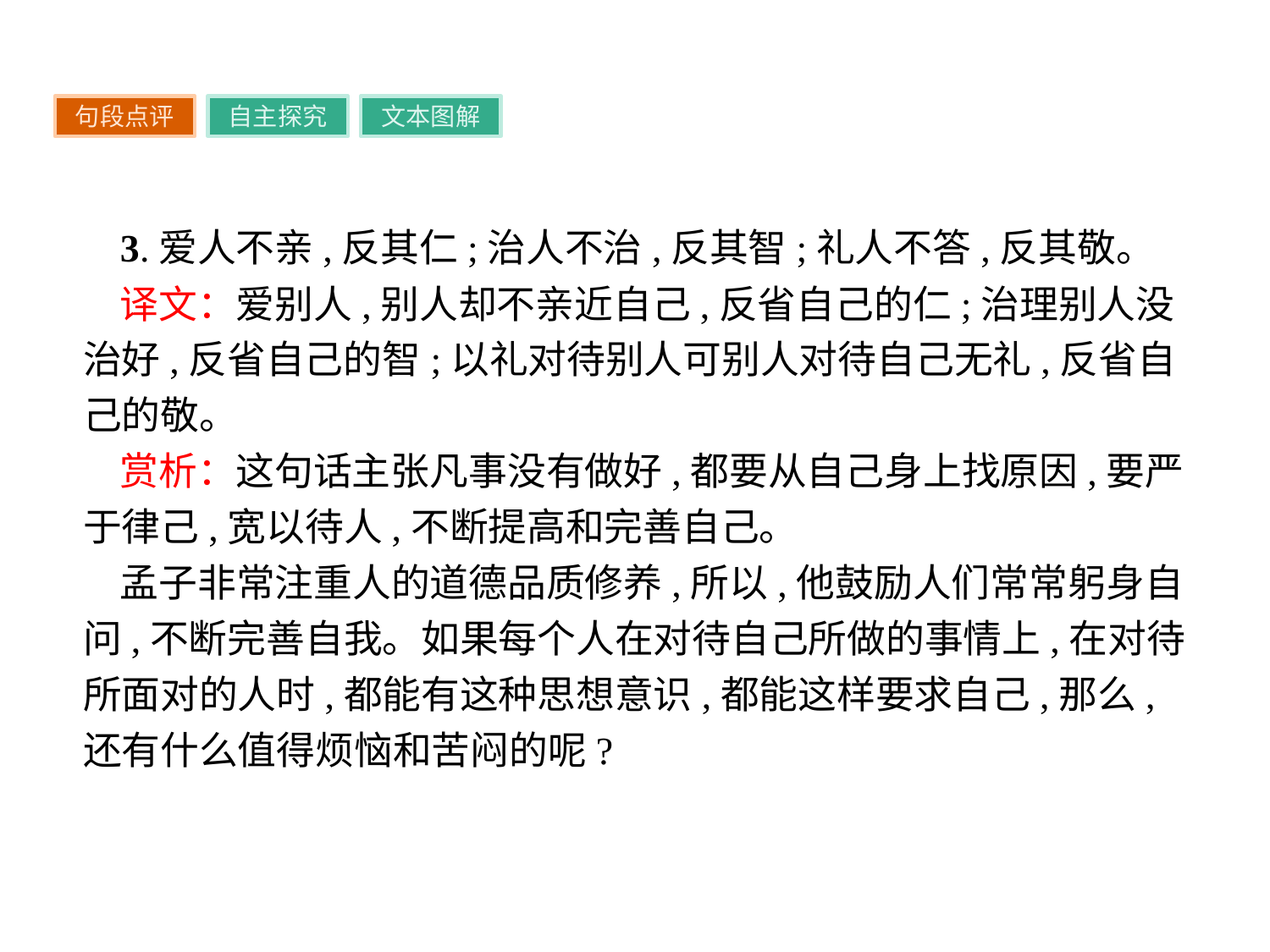

句段点评
自主探究
文本图解
3.爱人不亲,反其仁;治人不治,反其智;礼人不答,反其敬。
译文：爱别人,别人却不亲近自己,反省自己的仁;治理别人没治好,反省自己的智;以礼对待别人可别人对待自己无礼,反省自己的敬。
赏析：这句话主张凡事没有做好,都要从自己身上找原因,要严于律己,宽以待人,不断提高和完善自己。
孟子非常注重人的道德品质修养,所以,他鼓励人们常常躬身自问,不断完善自我。如果每个人在对待自己所做的事情上,在对待所面对的人时,都能有这种思想意识,都能这样要求自己,那么,还有什么值得烦恼和苦闷的呢?